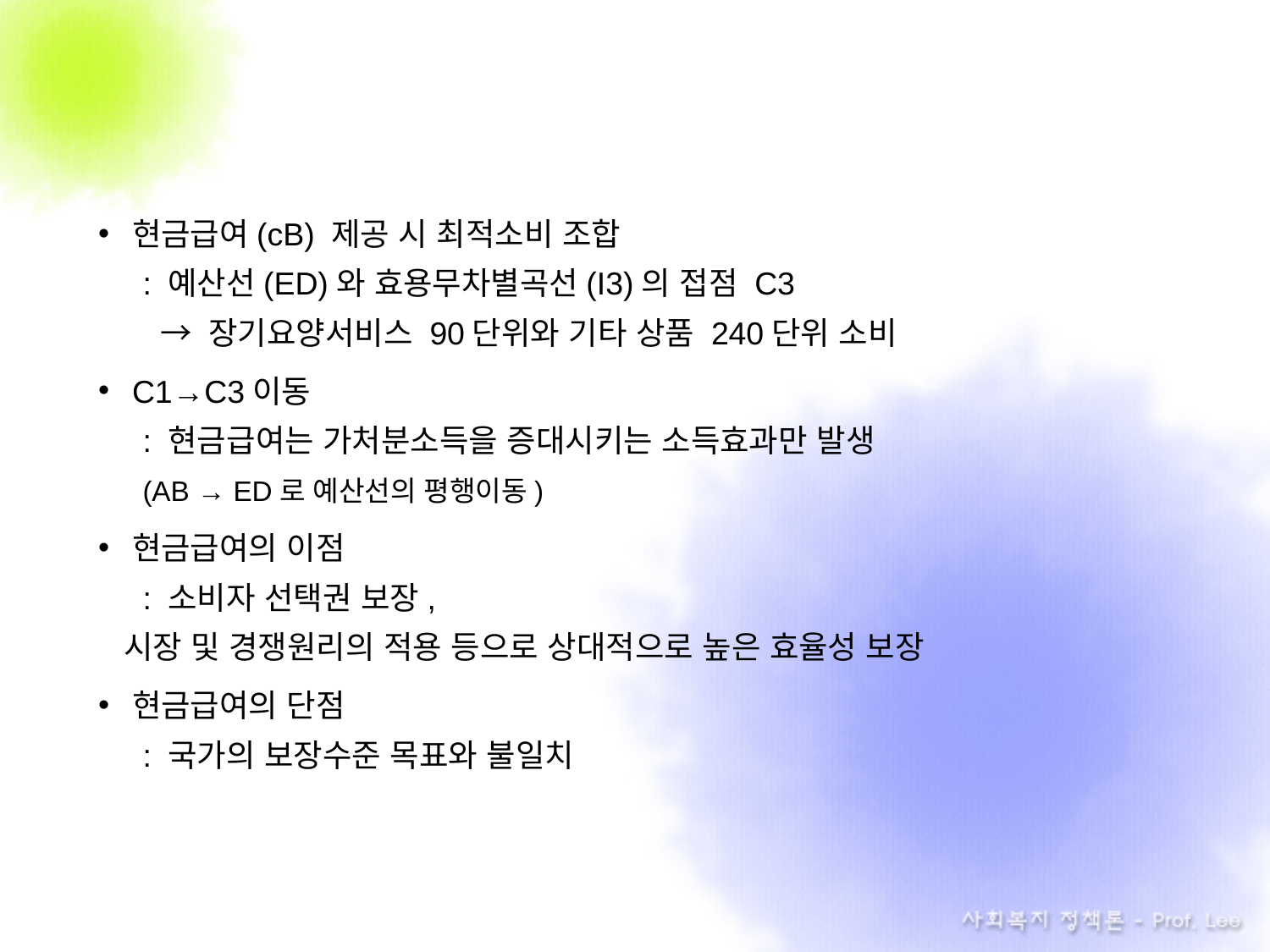

현금급여(cB) 제공 시 최적소비 조합
     : 예산선(ED)와 효용무차별곡선(I3)의 접점 C3
       → 장기요양서비스 90단위와 기타 상품 240단위 소비
C1→C3이동
     : 현금급여는 가처분소득을 증대시키는 소득효과만 발생
     (AB → ED로 예산선의 평행이동)
현금급여의 이점
     : 소비자 선택권 보장,
  시장 및 경쟁원리의 적용 등으로 상대적으로 높은 효율성 보장
현금급여의 단점
     : 국가의 보장수준 목표와 불일치